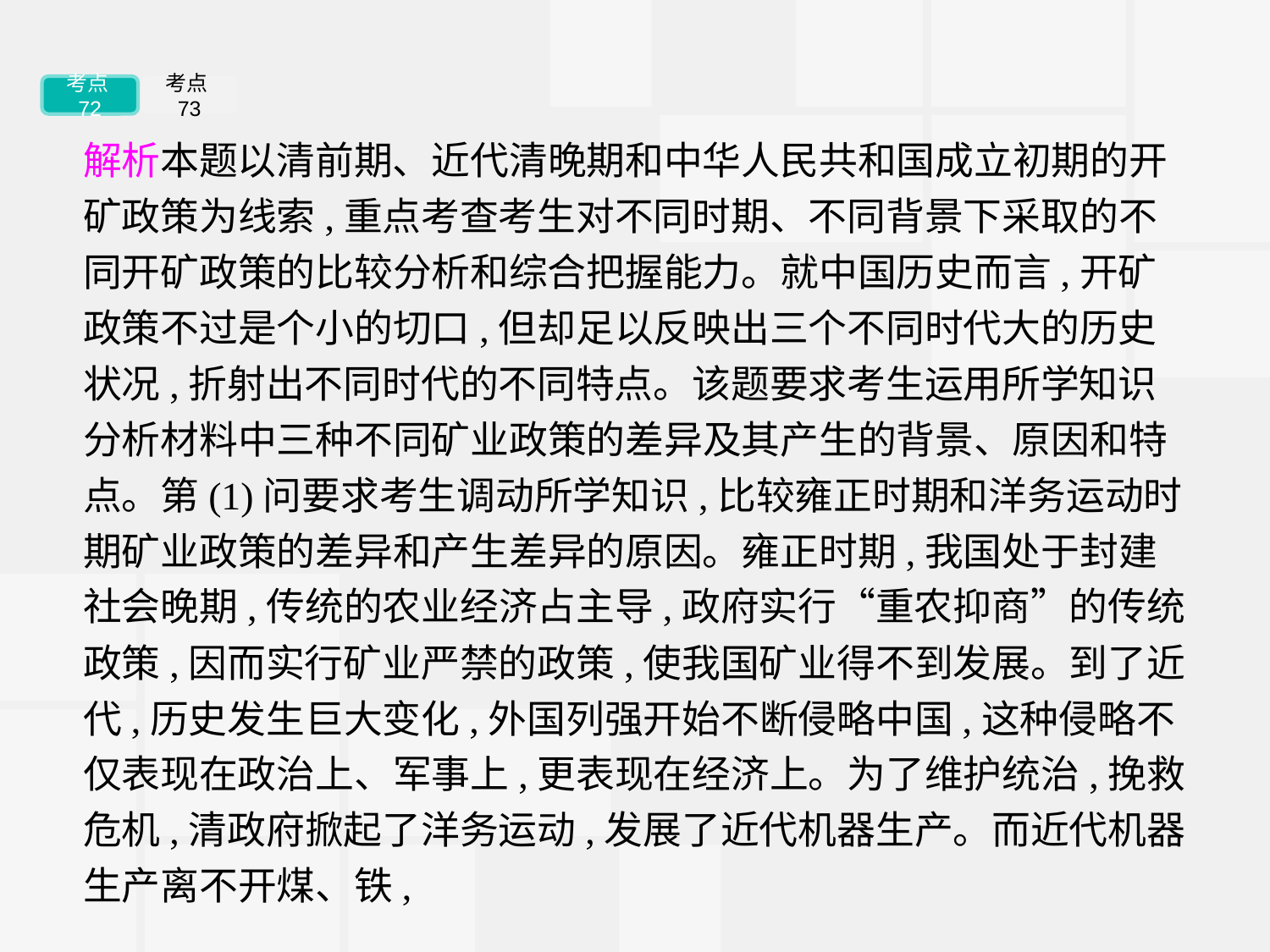

考点72
考点73
解析本题以清前期、近代清晚期和中华人民共和国成立初期的开矿政策为线索,重点考查考生对不同时期、不同背景下采取的不同开矿政策的比较分析和综合把握能力。就中国历史而言,开矿政策不过是个小的切口,但却足以反映出三个不同时代大的历史状况,折射出不同时代的不同特点。该题要求考生运用所学知识分析材料中三种不同矿业政策的差异及其产生的背景、原因和特点。第(1)问要求考生调动所学知识,比较雍正时期和洋务运动时期矿业政策的差异和产生差异的原因。雍正时期,我国处于封建社会晚期,传统的农业经济占主导,政府实行“重农抑商”的传统政策,因而实行矿业严禁的政策,使我国矿业得不到发展。到了近代,历史发生巨大变化,外国列强开始不断侵略中国,这种侵略不仅表现在政治上、军事上,更表现在经济上。为了维护统治,挽救危机,清政府掀起了洋务运动,发展了近代机器生产。而近代机器生产离不开煤、铁,